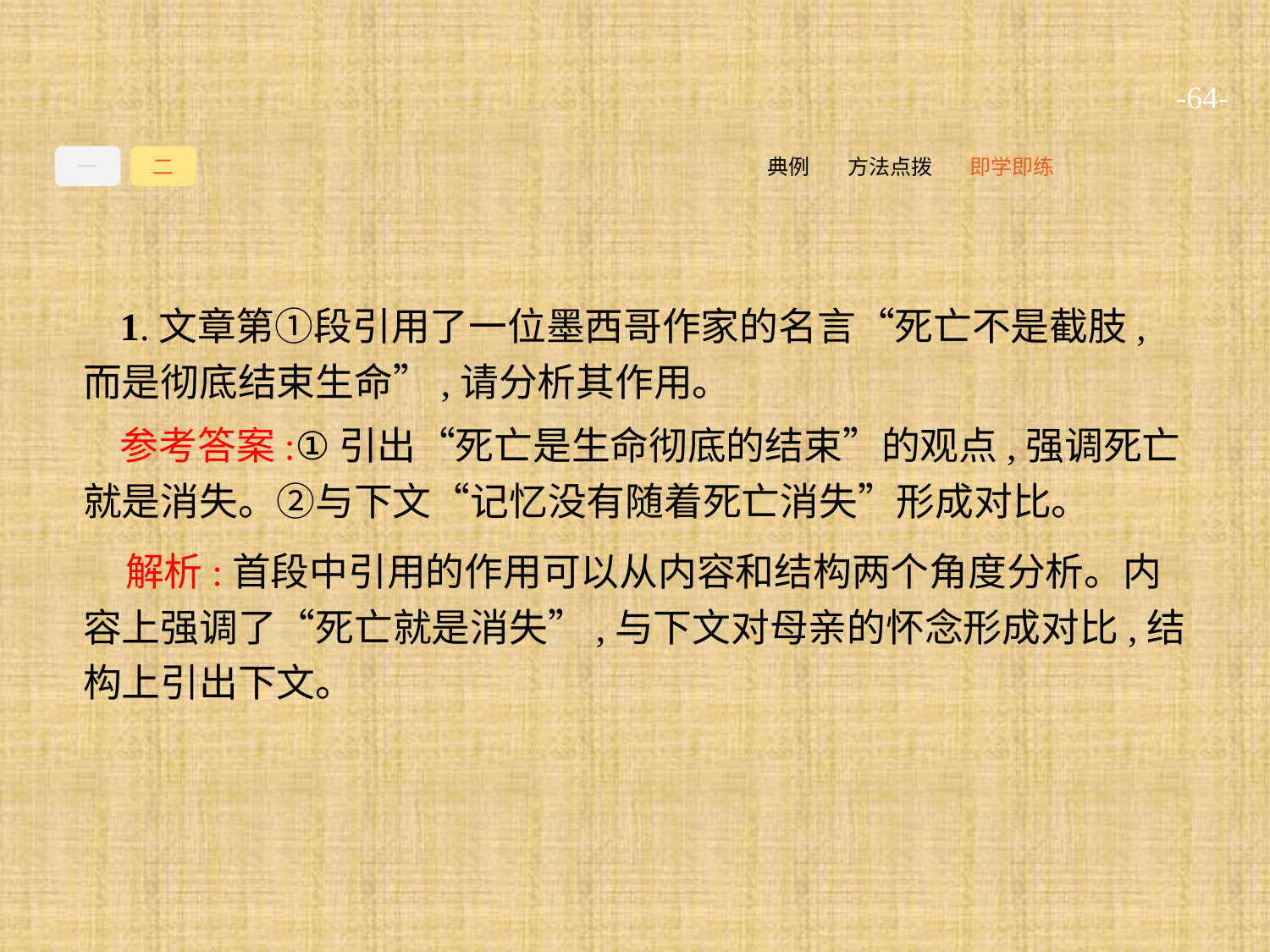

-64-
一
二
即学即练
方法点拨
典例
1.文章第①段引用了一位墨西哥作家的名言“死亡不是截肢,而是彻底结束生命”,请分析其作用。
参考答案:①引出“死亡是生命彻底的结束”的观点,强调死亡就是消失。②与下文“记忆没有随着死亡消失”形成对比。
解析:首段中引用的作用可以从内容和结构两个角度分析。内容上强调了“死亡就是消失”,与下文对母亲的怀念形成对比,结构上引出下文。